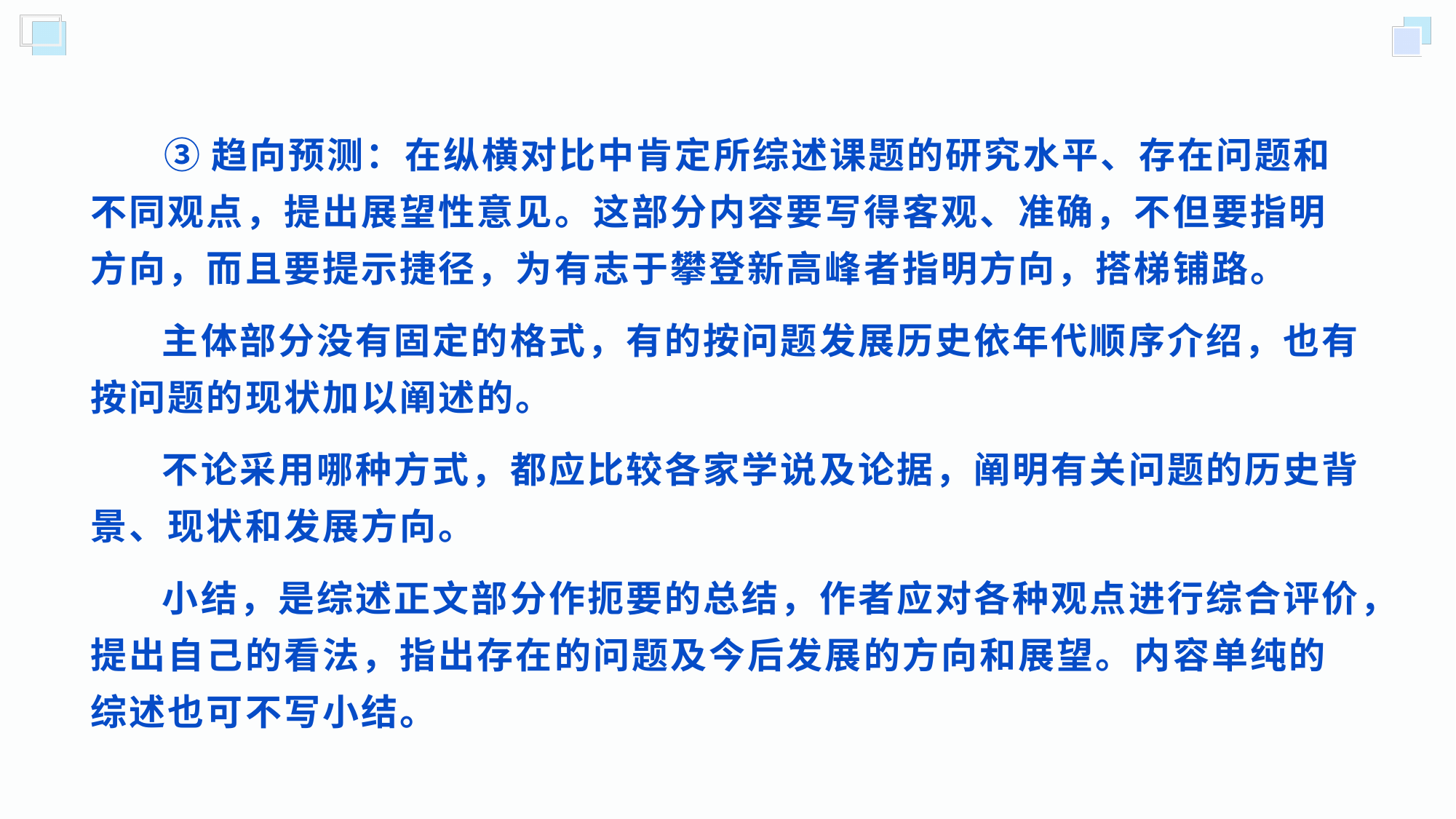

③趋向预测：在纵横对比中肯定所综述课题的研究水平、存在问题和不同观点，提出展望性意见。这部分内容要写得客观、准确，不但要指明方向，而且要提示捷径，为有志于攀登新高峰者指明方向，搭梯铺路。
      主体部分没有固定的格式，有的按问题发展历史依年代顺序介绍，也有按问题的现状加以阐述的。
      不论采用哪种方式，都应比较各家学说及论据，阐明有关问题的历史背景、现状和发展方向。
      小结，是综述正文部分作扼要的总结，作者应对各种观点进行综合评价，提出自己的看法，指出存在的问题及今后发展的方向和展望。内容单纯的综述也可不写小结。